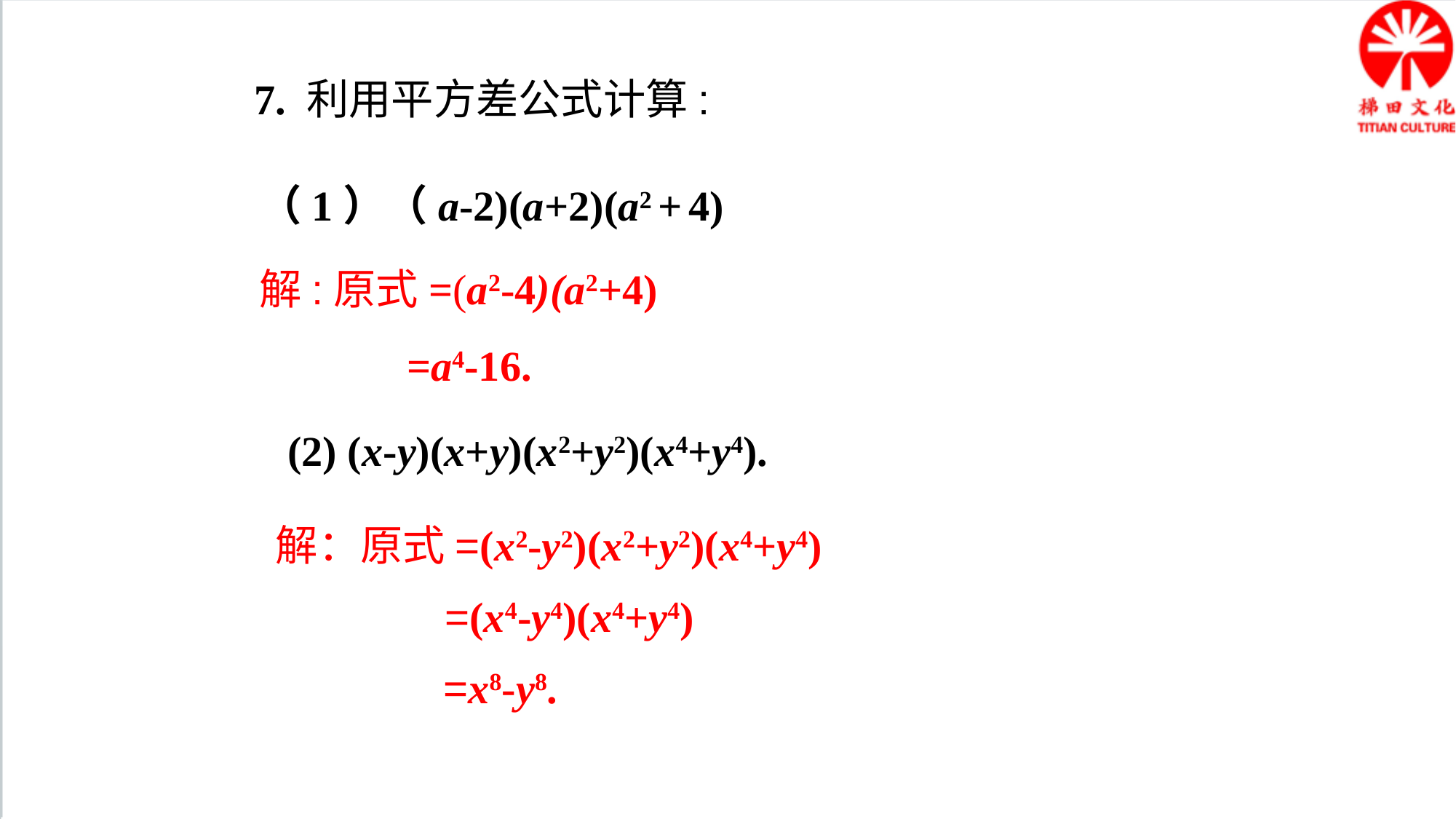

7. 利用平方差公式计算:
（1）（a-2)(a+2)(a2 + 4)
解:原式=(a2-4)(a2+4)
              =a4-16.
(2) (x-y)(x+y)(x2+y2)(x4+y4).
解：原式=(x2-y2)(x2+y2)(x4+y4)
              =(x4-y4)(x4+y4)
              =x8-y8.